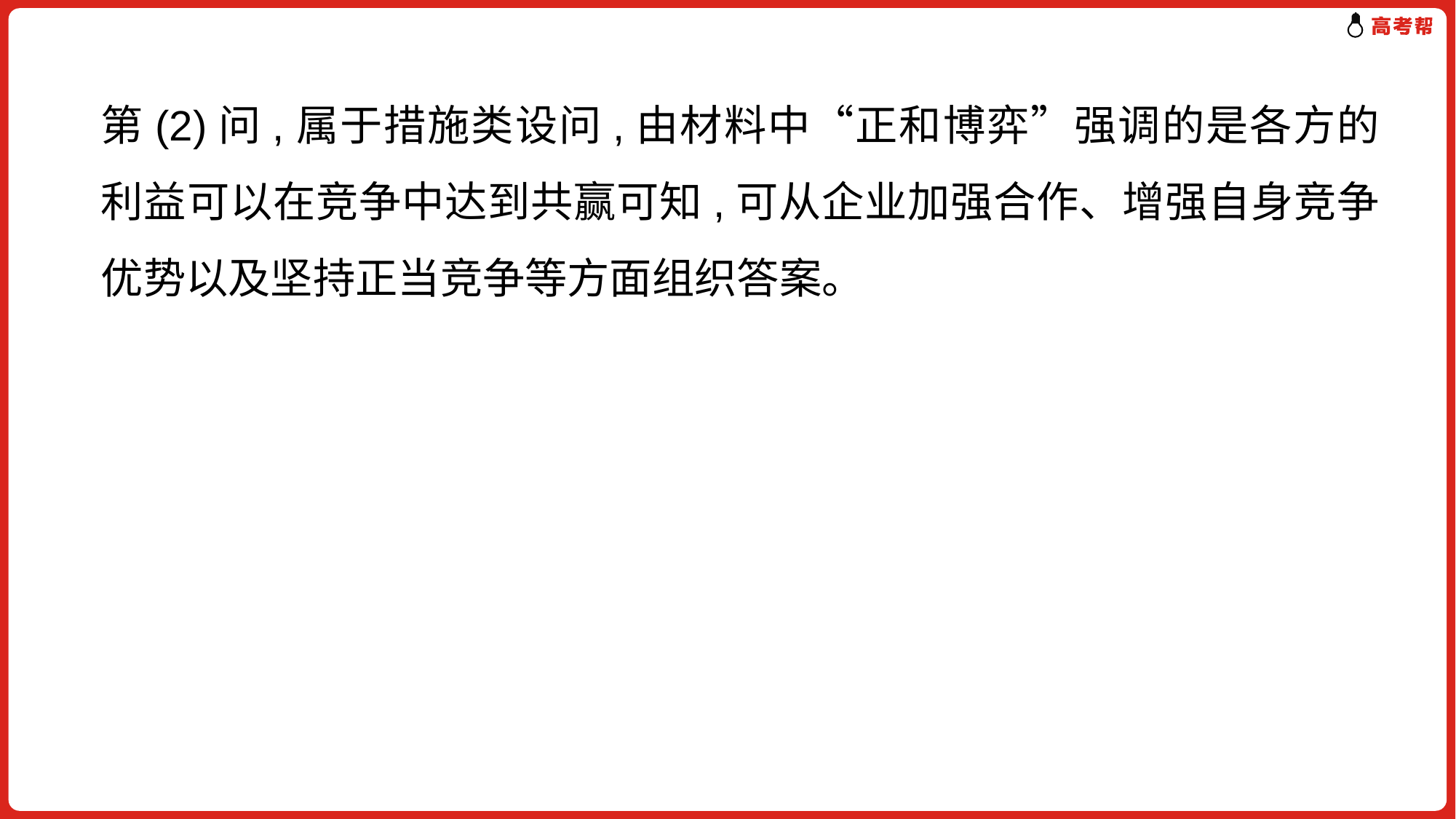

第(2)问,属于措施类设问,由材料中“正和博弈”强调的是各方的利益可以在竞争中达到共赢可知,可从企业加强合作、增强自身竞争优势以及坚持正当竞争等方面组织答案。